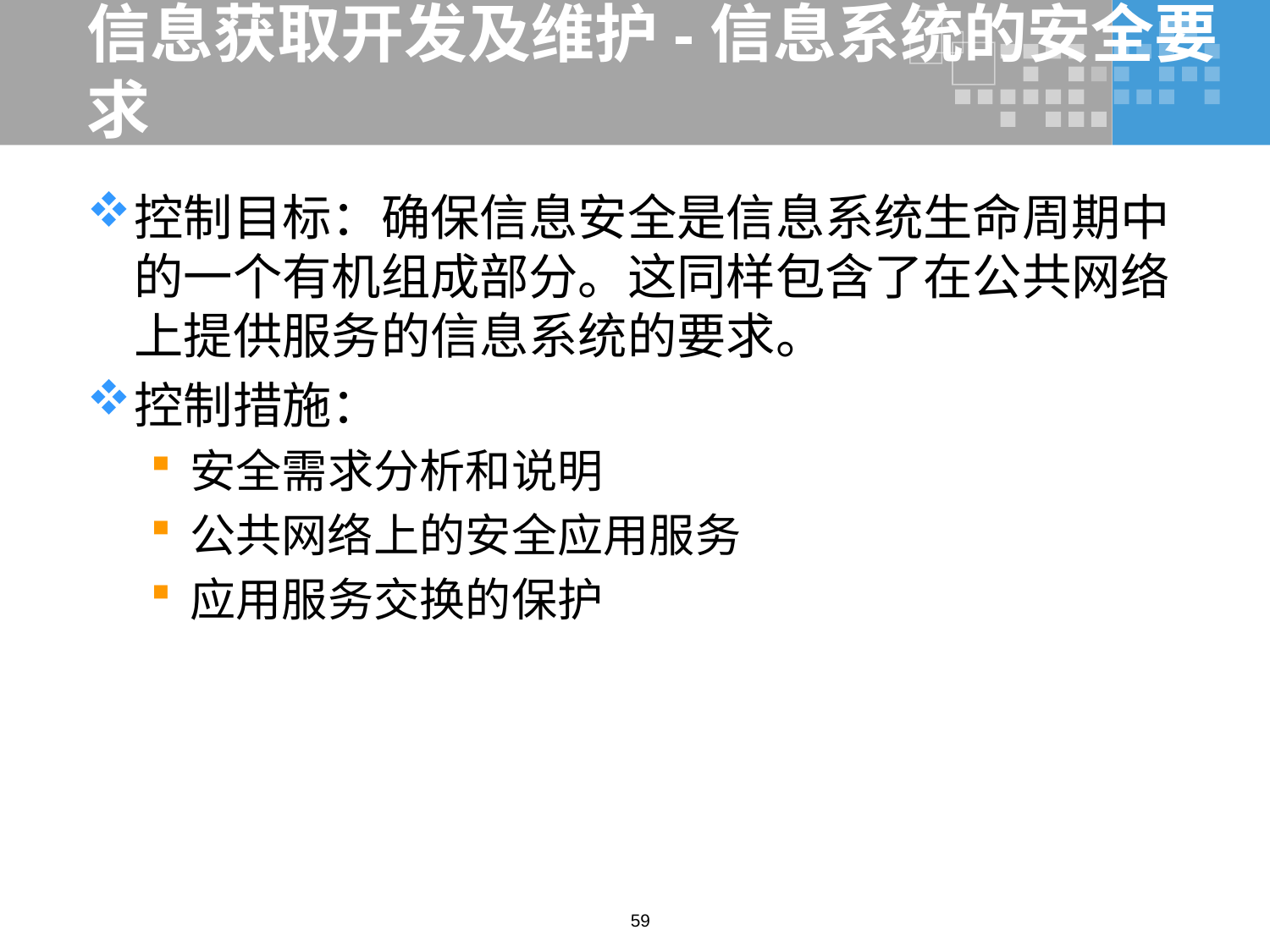

# 信息获取开发及维护-信息系统的安全要求
控制目标：确保信息安全是信息系统生命周期中的一个有机组成部分。这同样包含了在公共网络上提供服务的信息系统的要求。
控制措施：
安全需求分析和说明
公共网络上的安全应用服务
应用服务交换的保护

59